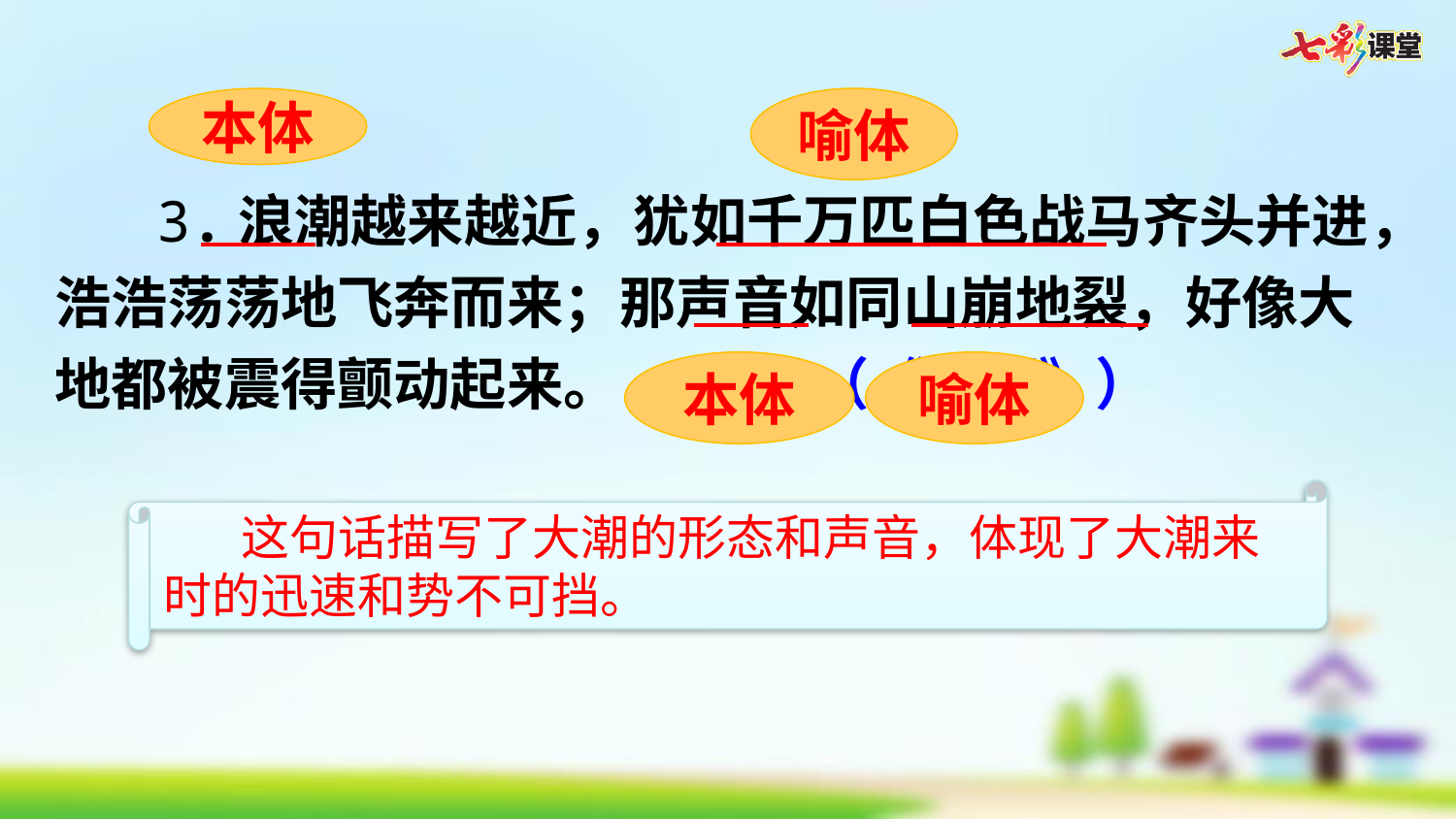

本体
喻体
   3.浪潮越来越近，犹如千万匹白色战马齐头并进，浩浩荡荡地飞奔而来；那声音如同山崩地裂，好像大地都被震得颤动起来。               （《观潮》）
喻体
本体
      这句话描写了大潮的形态和声音，体现了大潮来时的迅速和势不可挡。